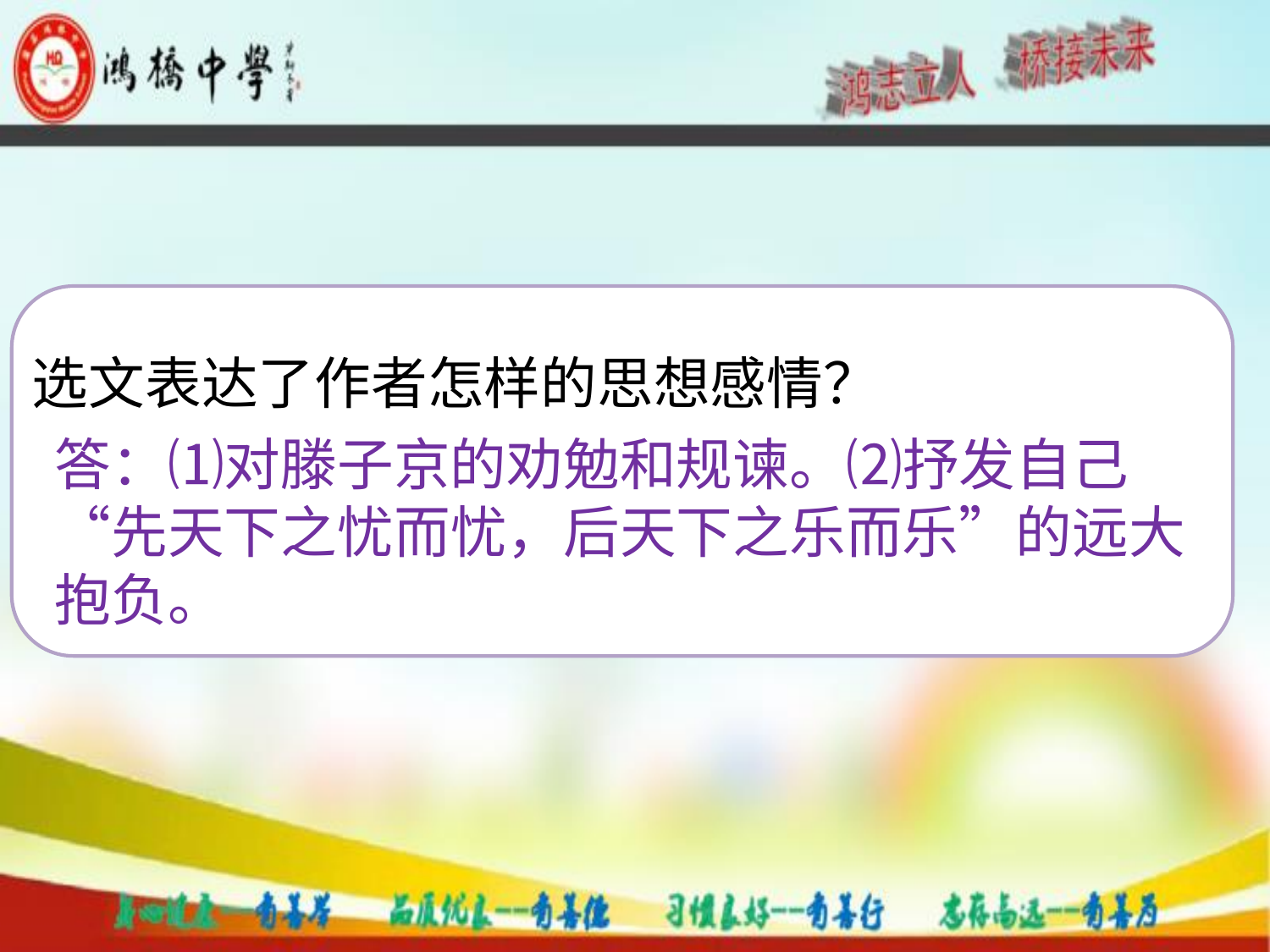

选文表达了作者怎样的思想感情？
答：⑴对滕子京的劝勉和规谏。⑵抒发自己“先天下之忧而忧，后天下之乐而乐”的远大抱负。